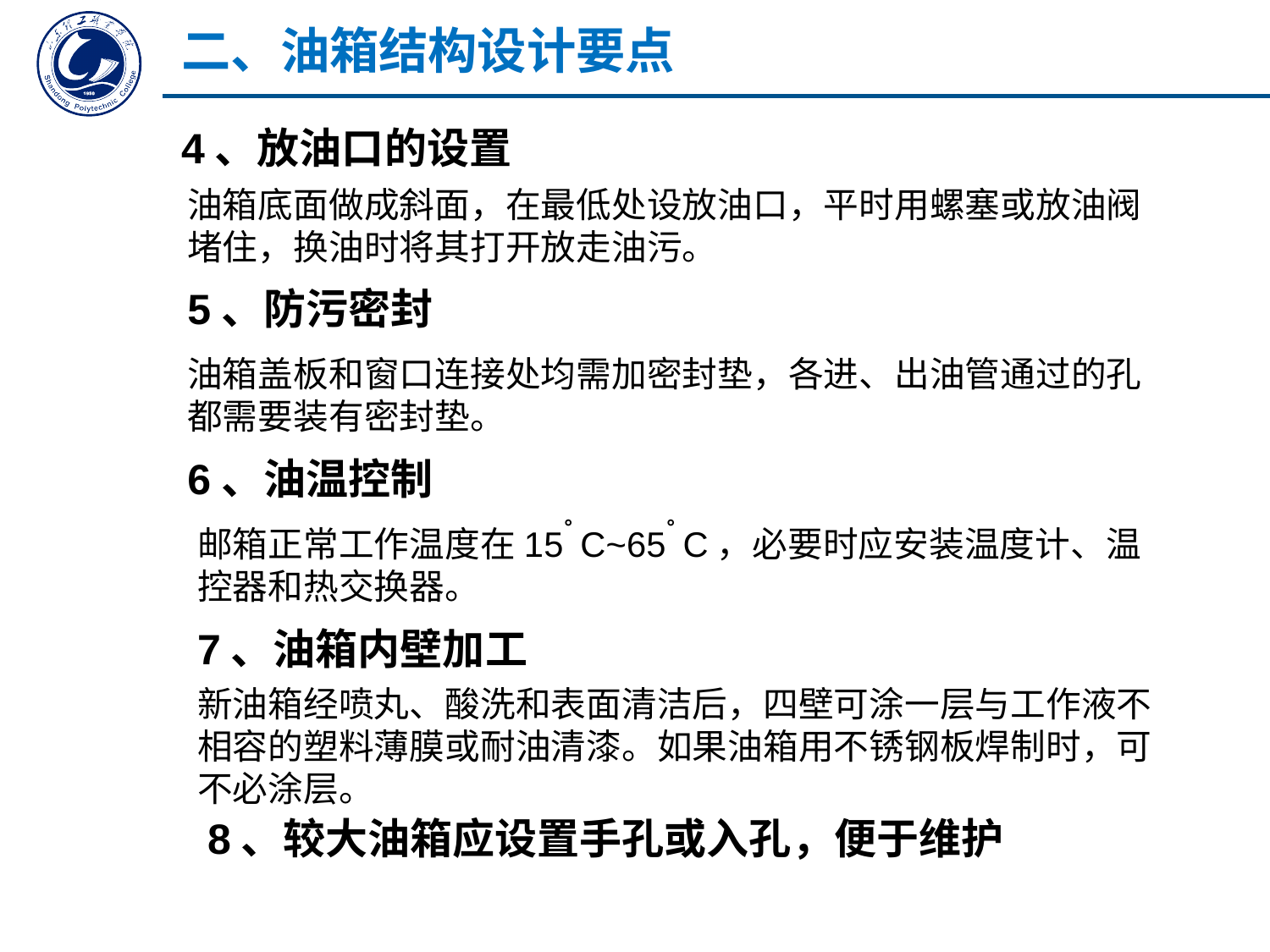

二、油箱结构设计要点
4、放油口的设置
油箱底面做成斜面，在最低处设放油口，平时用螺塞或放油阀堵住，换油时将其打开放走油污。
5、防污密封
油箱盖板和窗口连接处均需加密封垫，各进、出油管通过的孔都需要装有密封垫。
6、油温控制
邮箱正常工作温度在15〬C~65〬C，必要时应安装温度计、温控器和热交换器。
7、油箱内壁加工
新油箱经喷丸、酸洗和表面清洁后，四壁可涂一层与工作液不相容的塑料薄膜或耐油清漆。如果油箱用不锈钢板焊制时，可不必涂层。
8、较大油箱应设置手孔或入孔，便于维护